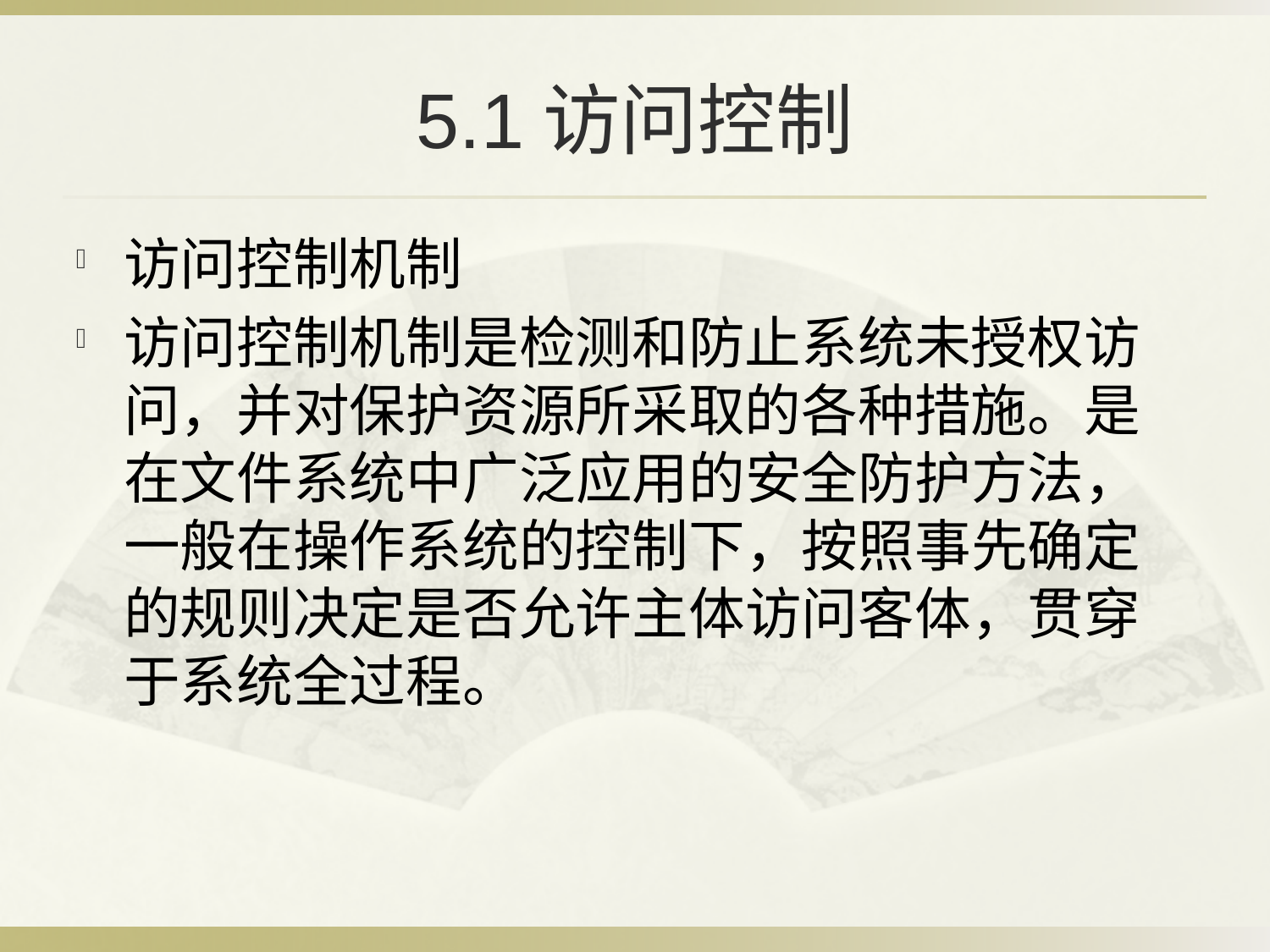

# 5.1访问控制
访问控制机制
访问控制机制是检测和防止系统未授权访问，并对保护资源所采取的各种措施。是在文件系统中广泛应用的安全防护方法，一般在操作系统的控制下，按照事先确定的规则决定是否允许主体访问客体，贯穿于系统全过程。